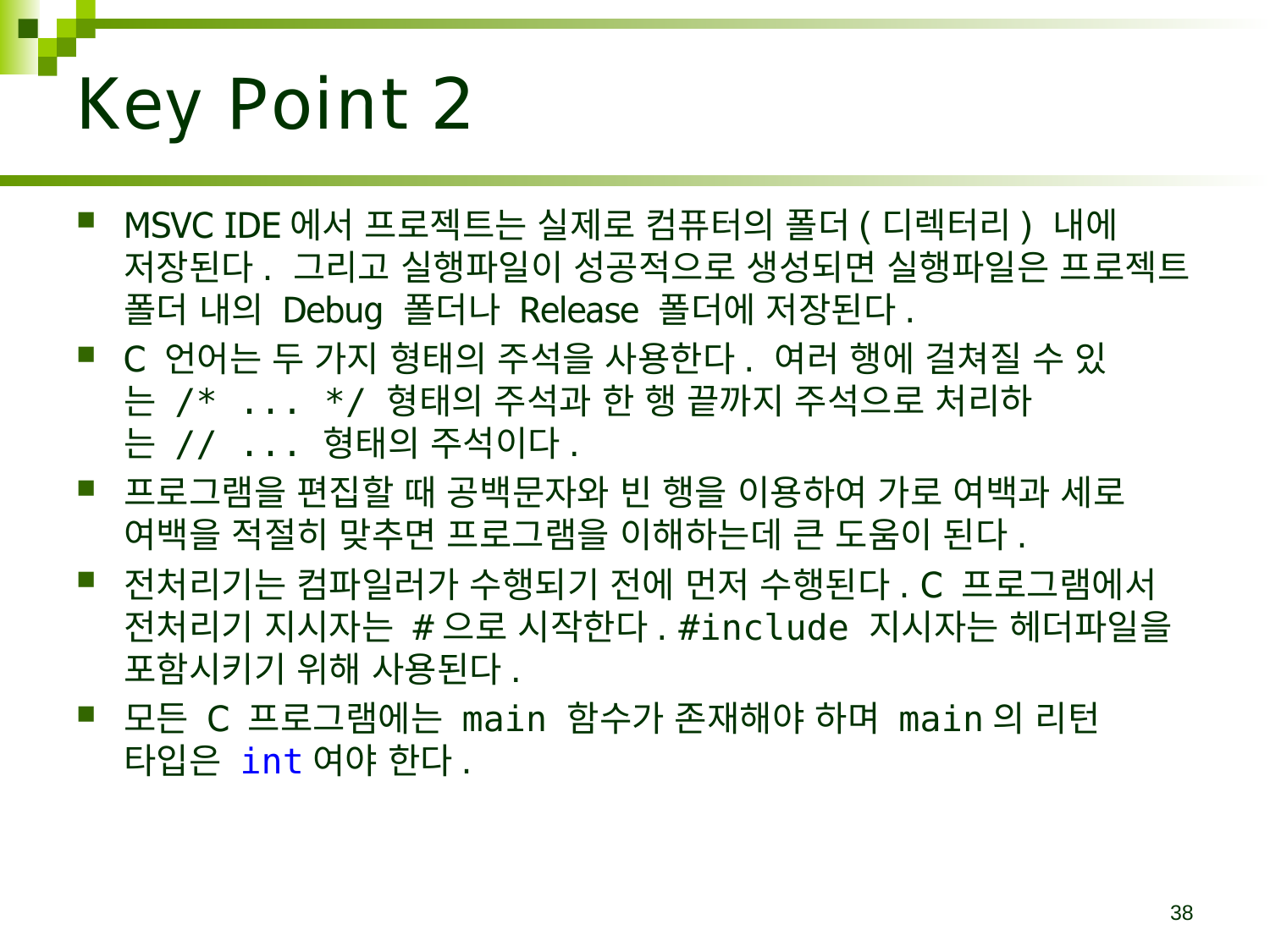

# Key Point 2
MSVC IDE에서 프로젝트는 실제로 컴퓨터의 폴더(디렉터리) 내에 저장된다. 그리고 실행파일이 성공적으로 생성되면 실행파일은 프로젝트 폴더 내의 Debug 폴더나 Release 폴더에 저장된다.
C 언어는 두 가지 형태의 주석을 사용한다. 여러 행에 걸쳐질 수 있는 /* ... */ 형태의 주석과 한 행 끝까지 주석으로 처리하는 // ... 형태의 주석이다.
프로그램을 편집할 때 공백문자와 빈 행을 이용하여 가로 여백과 세로 여백을 적절히 맞추면 프로그램을 이해하는데 큰 도움이 된다.
전처리기는 컴파일러가 수행되기 전에 먼저 수행된다. C 프로그램에서 전처리기 지시자는 #으로 시작한다. #include 지시자는 헤더파일을 포함시키기 위해 사용된다.
모든 C 프로그램에는 main 함수가 존재해야 하며 main의 리턴 타입은 int여야 한다.

38